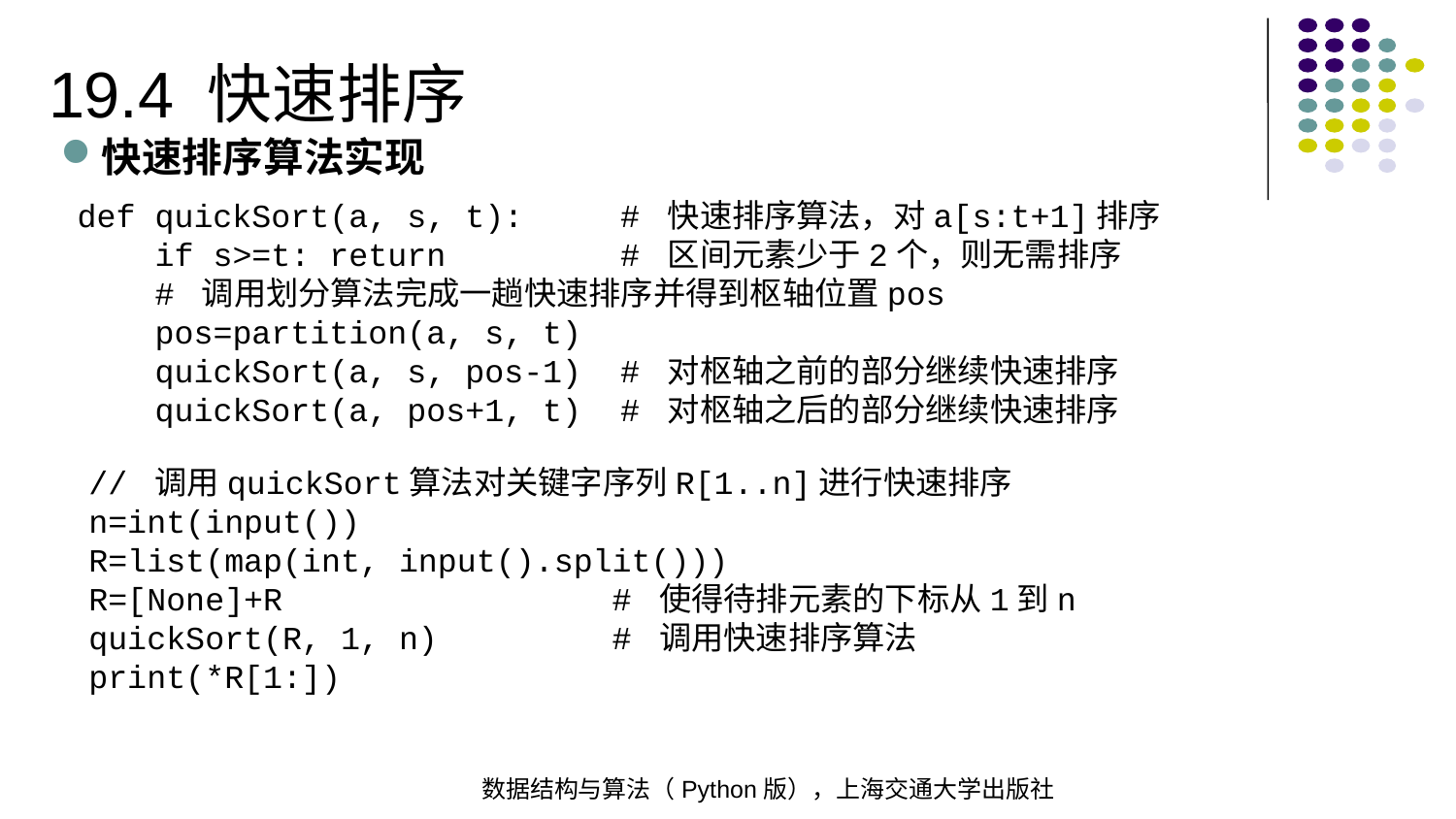

19.4 快速排序
快速排序算法实现
def quickSort(a, s, t):     # 快速排序算法，对a[s:t+1]排序
    if s>=t: return         # 区间元素少于2个，则无需排序
    # 调用划分算法完成一趟快速排序并得到枢轴位置pos
    pos=partition(a, s, t)
    quickSort(a, s, pos-1)  # 对枢轴之前的部分继续快速排序
    quickSort(a, pos+1, t)  # 对枢轴之后的部分继续快速排序
// 调用quickSort算法对关键字序列R[1..n]进行快速排序
n=int(input())
R=list(map(int, input().split()))
R=[None]+R                 # 使得待排元素的下标从1到n
quickSort(R, 1, n)         # 调用快速排序算法
print(*R[1:])